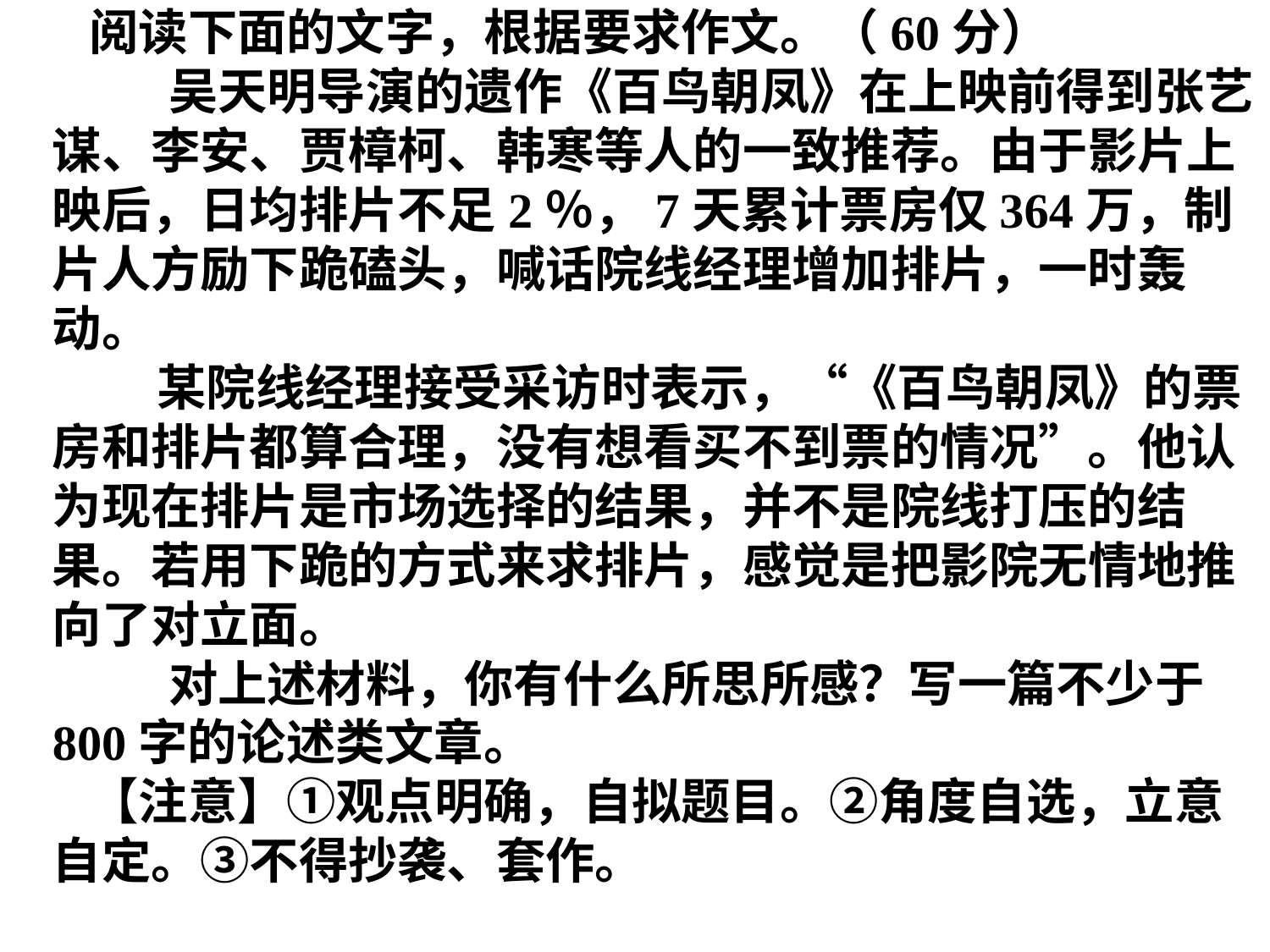

阅读下面的文字，根据要求作文。（60分）
      吴天明导演的遗作《百鸟朝凤》在上映前得到张艺谋、李安、贾樟柯、韩寒等人的一致推荐。由于影片上映后，日均排片不足2％，7天累计票房仅364万，制片人方励下跪磕头，喊话院线经理增加排片，一时轰动。
     某院线经理接受采访时表示，“《百鸟朝凤》的票房和排片都算合理，没有想看买不到票的情况”。他认为现在排片是市场选择的结果，并不是院线打压的结果。若用下跪的方式来求排片，感觉是把影院无情地推向了对立面。
      对上述材料，你有什么所思所感？写一篇不少于800字的论述类文章。
【注意】①观点明确，自拟题目。②角度自选，立意自定。③不得抄袭、套作。